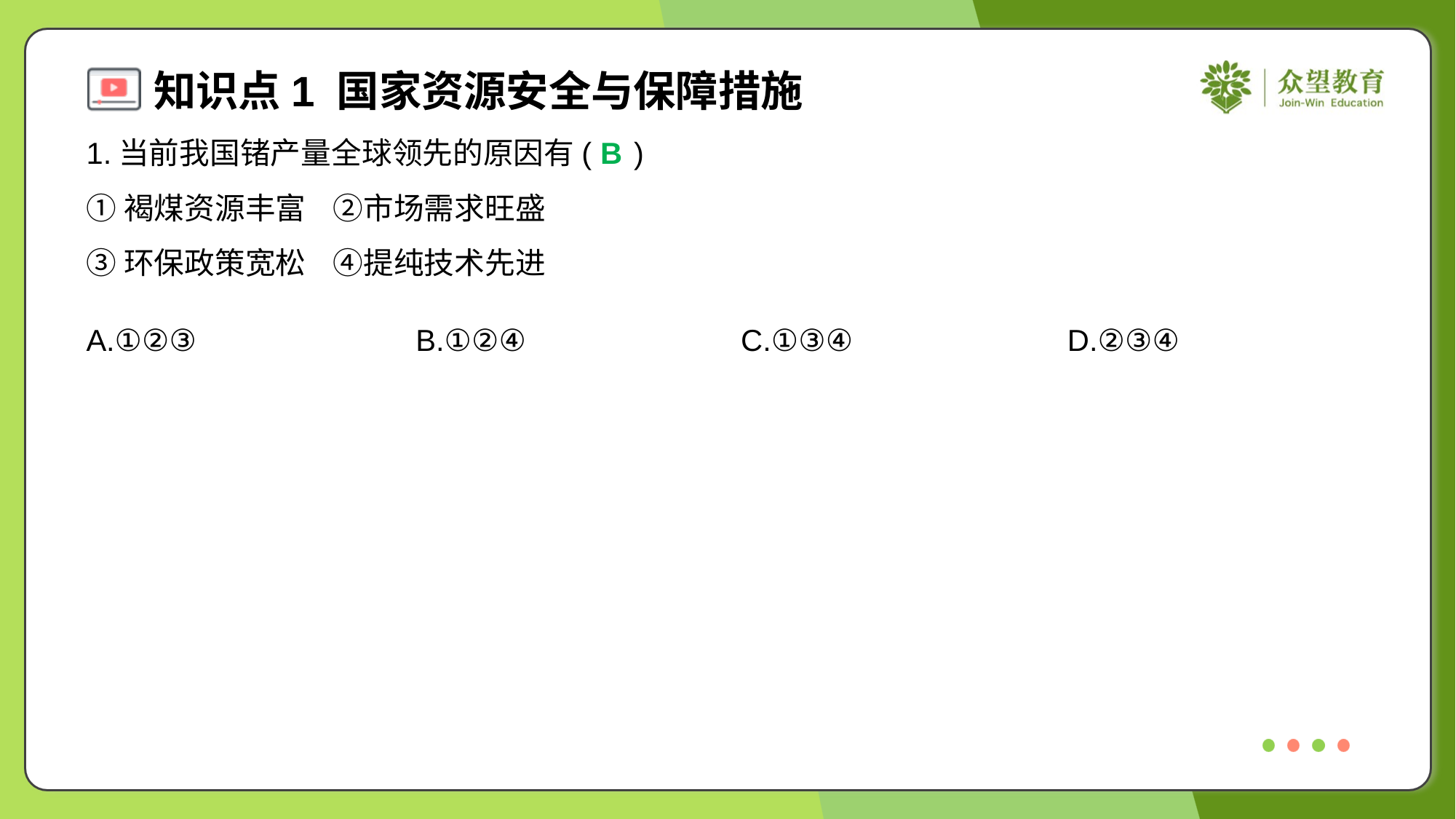

1.当前我国锗产量全球领先的原因有(     )
B
①褐煤资源丰富    ②市场需求旺盛
③环保政策宽松    ④提纯技术先进
A.①②③	B.①②④	C.①③④	D.②③④